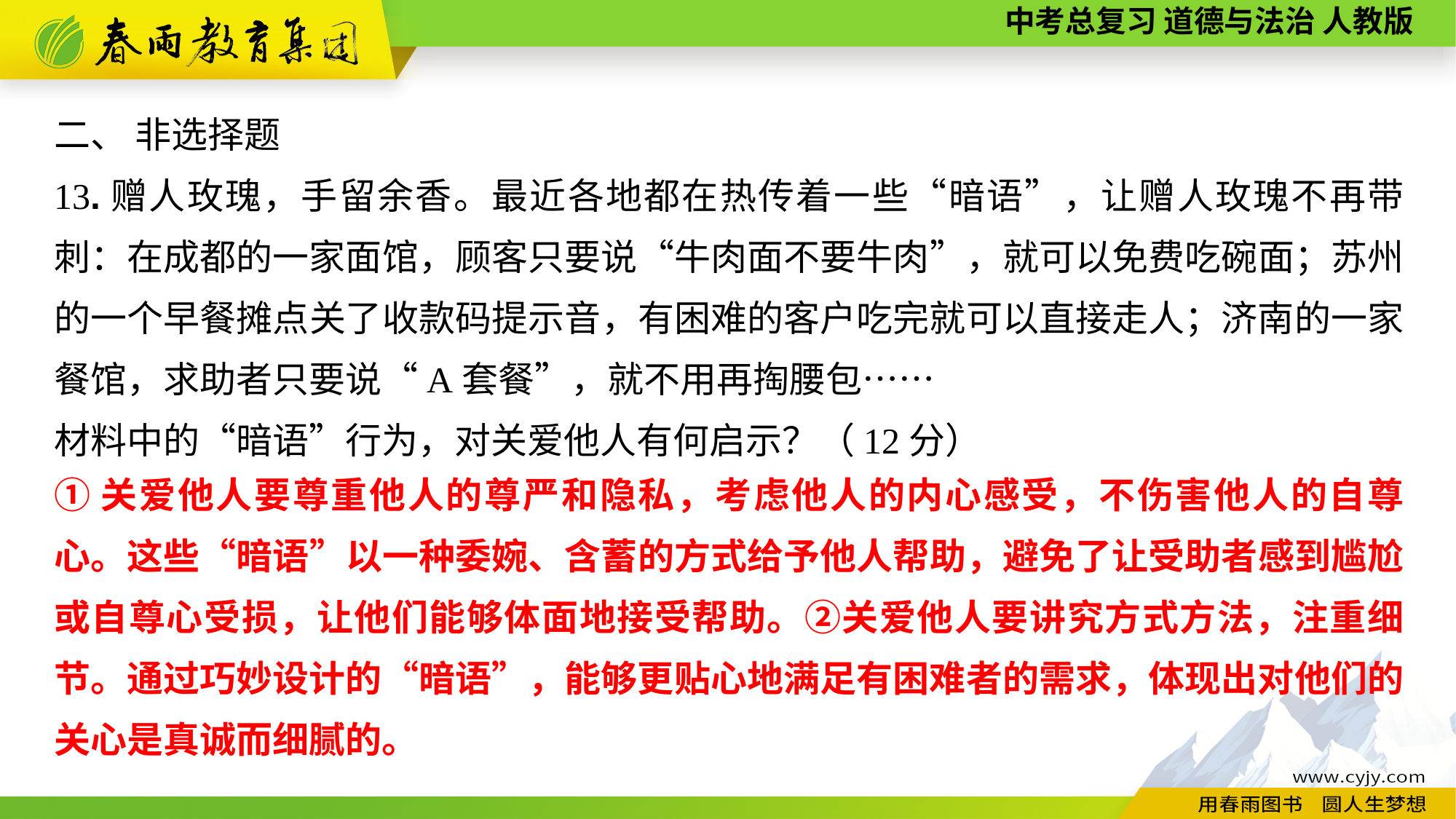

二、 非选择题
13.赠人玫瑰，手留余香。最近各地都在热传着一些“暗语”，让赠人玫瑰不再带刺：在成都的一家面馆，顾客只要说“牛肉面不要牛肉”，就可以免费吃碗面；苏州的一个早餐摊点关了收款码提示音，有困难的客户吃完就可以直接走人；济南的一家餐馆，求助者只要说“A套餐”，就不用再掏腰包……
材料中的“暗语”行为，对关爱他人有何启示？（12分）
①关爱他人要尊重他人的尊严和隐私，考虑他人的内心感受，不伤害他人的自尊心。这些“暗语”以一种委婉、含蓄的方式给予他人帮助，避免了让受助者感到尴尬或自尊心受损，让他们能够体面地接受帮助。②关爱他人要讲究方式方法，注重细节。通过巧妙设计的“暗语”，能够更贴心地满足有困难者的需求，体现出对他们的关心是真诚而细腻的。